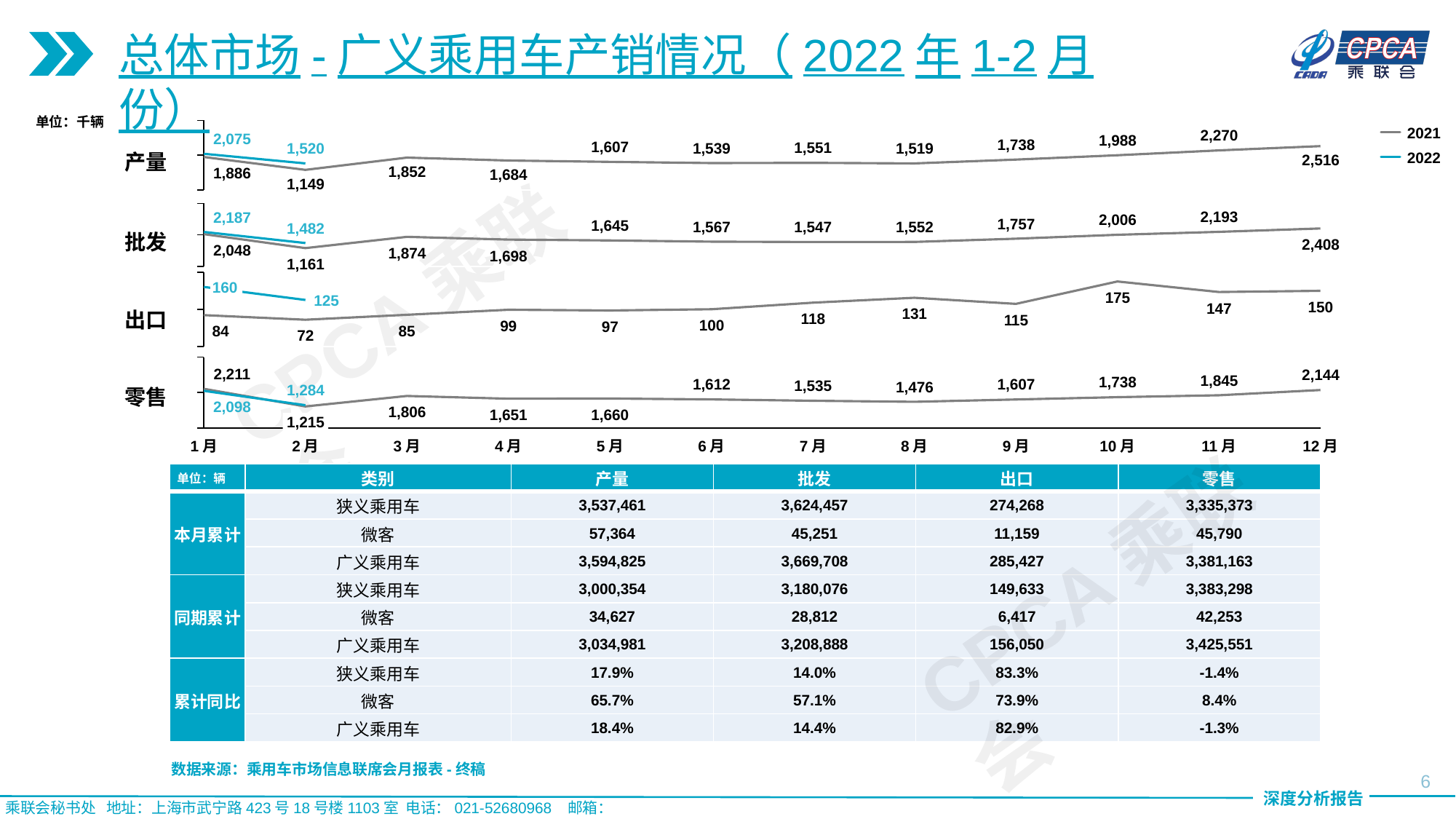

总体市场-广义乘用车产销情况（2022年1-2月份）
单位：千辆

### Chart

| Category |  |  |
|---|---|---|
2021
2,270
2,075
1,988
1,738
1,520
1,607
1,551
1,539
1,519
产量
2022
2,516
1,886
1,852
1,684
1,149

### Chart

| Category |  |  |
|---|---|---|
2,193
2,187
2,006
1,757
1,645
1,567
1,547
1,552
1,482
批发
2,408
2,048
CPCA乘联会
1,874
1,698
1,161

### Chart

| Category |  |  |
|---|---|---|
160
175
125
150
147
出口
131
118
115
100
99
97
85
84
72

### Chart

| Category |  |  |
|---|---|---|
2,211
2,144
1,845
1,738
1,612
1,607
1,535
1,476
零售
1,284
2,098
1,806
1,660
1,651
1,215
1月
2月
3月
4月
5月
6月
7月
8月
9月
10月
11月
12月
| 单位：辆 | 类别 | 产量 | 批发 | 出口 | 零售 |
| --- | --- | --- | --- | --- | --- |
| 本月累计 | 狭义乘用车 | 3,537,461 | 3,624,457 | 274,268 | 3,335,373 |
|  | 微客 | 57,364 | 45,251 | 11,159 | 45,790 |
|  | 广义乘用车 | 3,594,825 | 3,669,708 | 285,427 | 3,381,163 |
| 同期累计 | 狭义乘用车 | 3,000,354 | 3,180,076 | 149,633 | 3,383,298 |
|  | 微客 | 34,627 | 28,812 | 6,417 | 42,253 |
|  | 广义乘用车 | 3,034,981 | 3,208,888 | 156,050 | 3,425,551 |
| 累计同比 | 狭义乘用车 | 17.9% | 14.0% | 83.3% | -1.4% |
|  | 微客 | 65.7% | 57.1% | 73.9% | 8.4% |
|  | 广义乘用车 | 18.4% | 14.4% | 82.9% | -1.3% |
CPCA乘联会
数据来源：乘用车市场信息联席会月报表-终稿
6